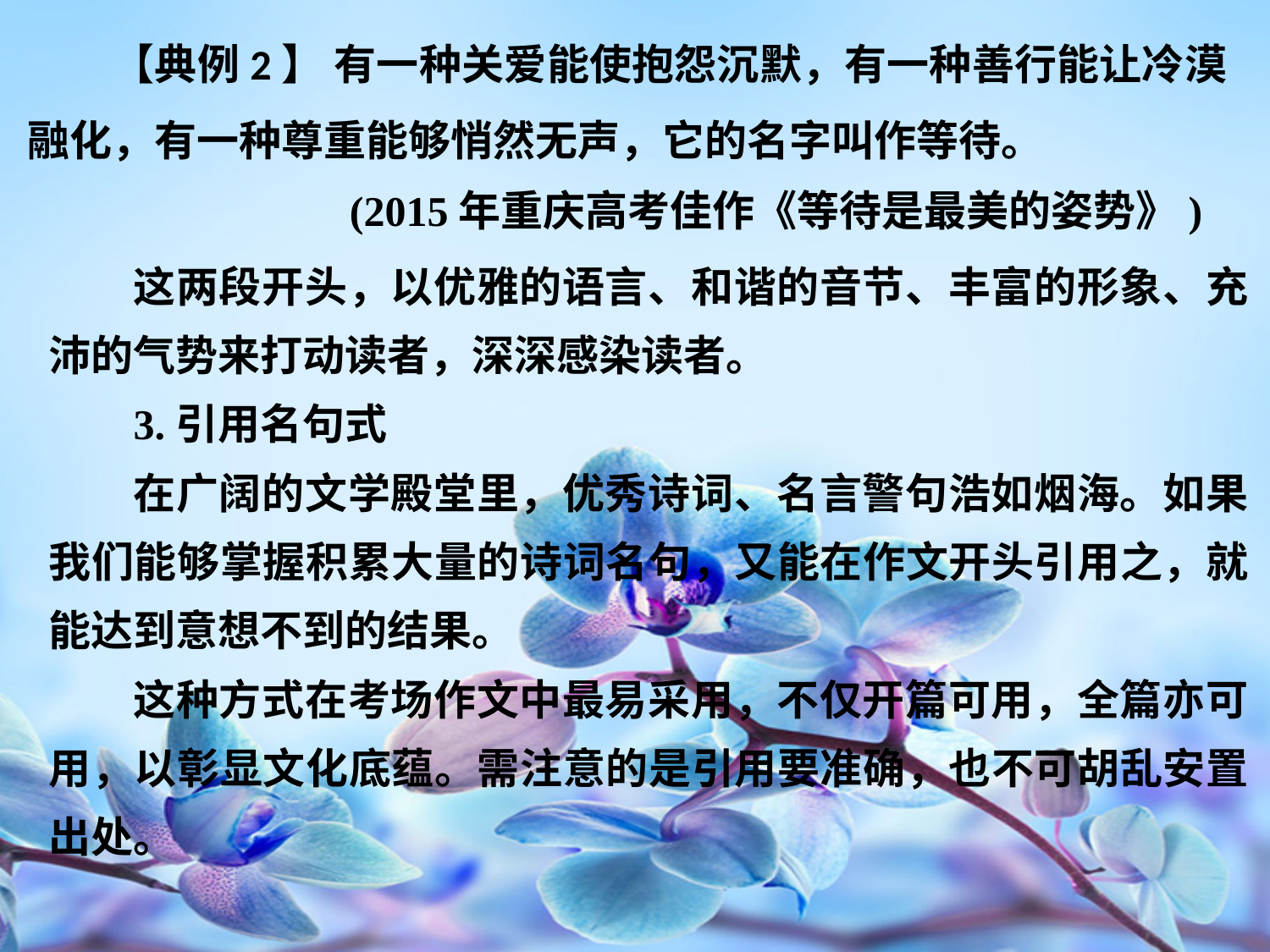

【典例2】 有一种关爱能使抱怨沉默，有一种善行能让冷漠融化，有一种尊重能够悄然无声，它的名字叫作等待。

(2015年重庆高考佳作《等待是最美的姿势》)

这两段开头，以优雅的语言、和谐的音节、丰富的形象、充沛的气势来打动读者，深深感染读者。
3.引用名句式
在广阔的文学殿堂里，优秀诗词、名言警句浩如烟海。如果我们能够掌握积累大量的诗词名句，又能在作文开头引用之，就能达到意想不到的结果。
这种方式在考场作文中最易采用，不仅开篇可用，全篇亦可用，以彰显文化底蕴。需注意的是引用要准确，也不可胡乱安置出处。